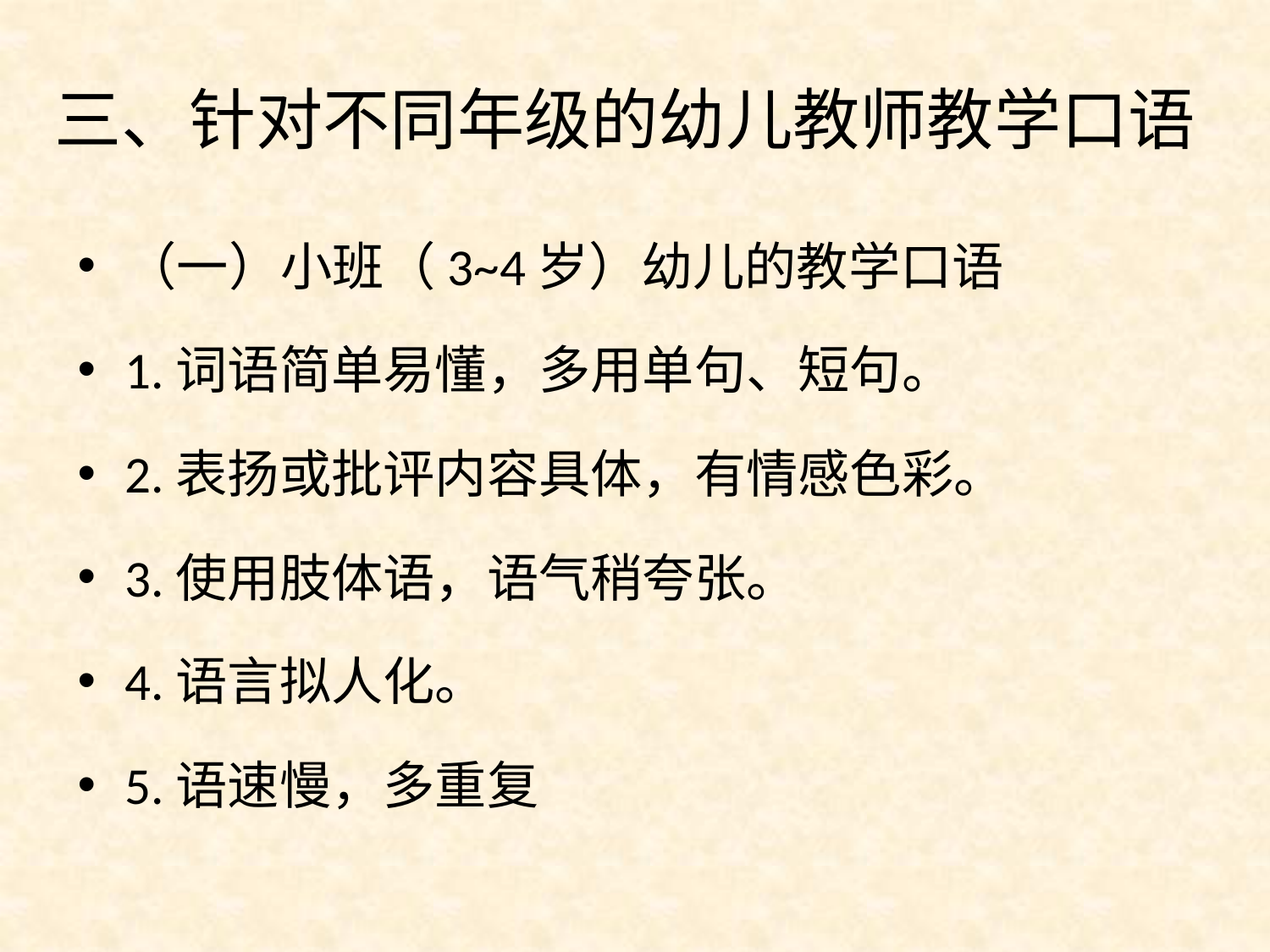

# 三、针对不同年级的幼儿教师教学口语
（一）小班（3~4岁）幼儿的教学口语
1.词语简单易懂，多用单句、短句。
2.表扬或批评内容具体，有情感色彩。
3.使用肢体语，语气稍夸张。
4.语言拟人化。
5.语速慢，多重复